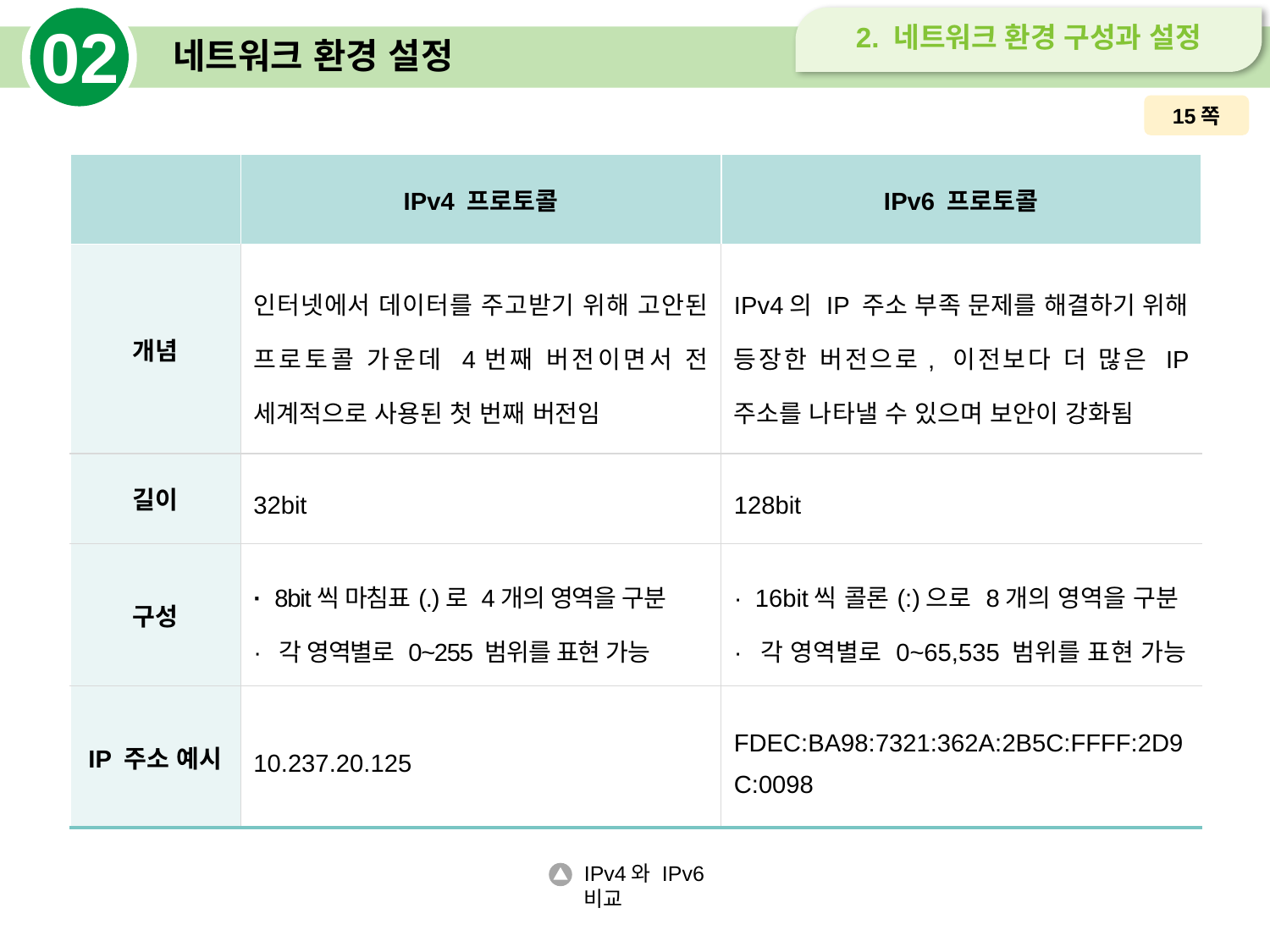

02
2. 네트워크 환경 구성과 설정
# 네트워크 환경 설정
15쪽
|  | IPv4 프로토콜 | IPv6 프로토콜 |
| --- | --- | --- |
| 개념 | 인터넷에서 데이터를 주고받기 위해 고안된 프로토콜 가운데 4번째 버전이면서 전 세계적으로 사용된 첫 번째 버전임 | IPv4의 IP 주소 부족 문제를 해결하기 위해 등장한 버전으로, 이전보다 더 많은 IP 주소를 나타낼 수 있으며 보안이 강화됨 |
| 길이 | 32bit | 128bit |
| 구성 | · 8bit씩 마침표(.)로 4개의 영역을 구분 · 각 영역별로 0~255 범위를 표현 가능 | · 16bit씩 콜론(:)으로 8개의 영역을 구분 · 각 영역별로 0~65,535 범위를 표현 가능 |
| IP 주소 예시 | 10.237.20.125 | FDEC:BA98:7321:362A:2B5C:FFFF:2D9C:0098 |
IPv4와 IPv6 비교